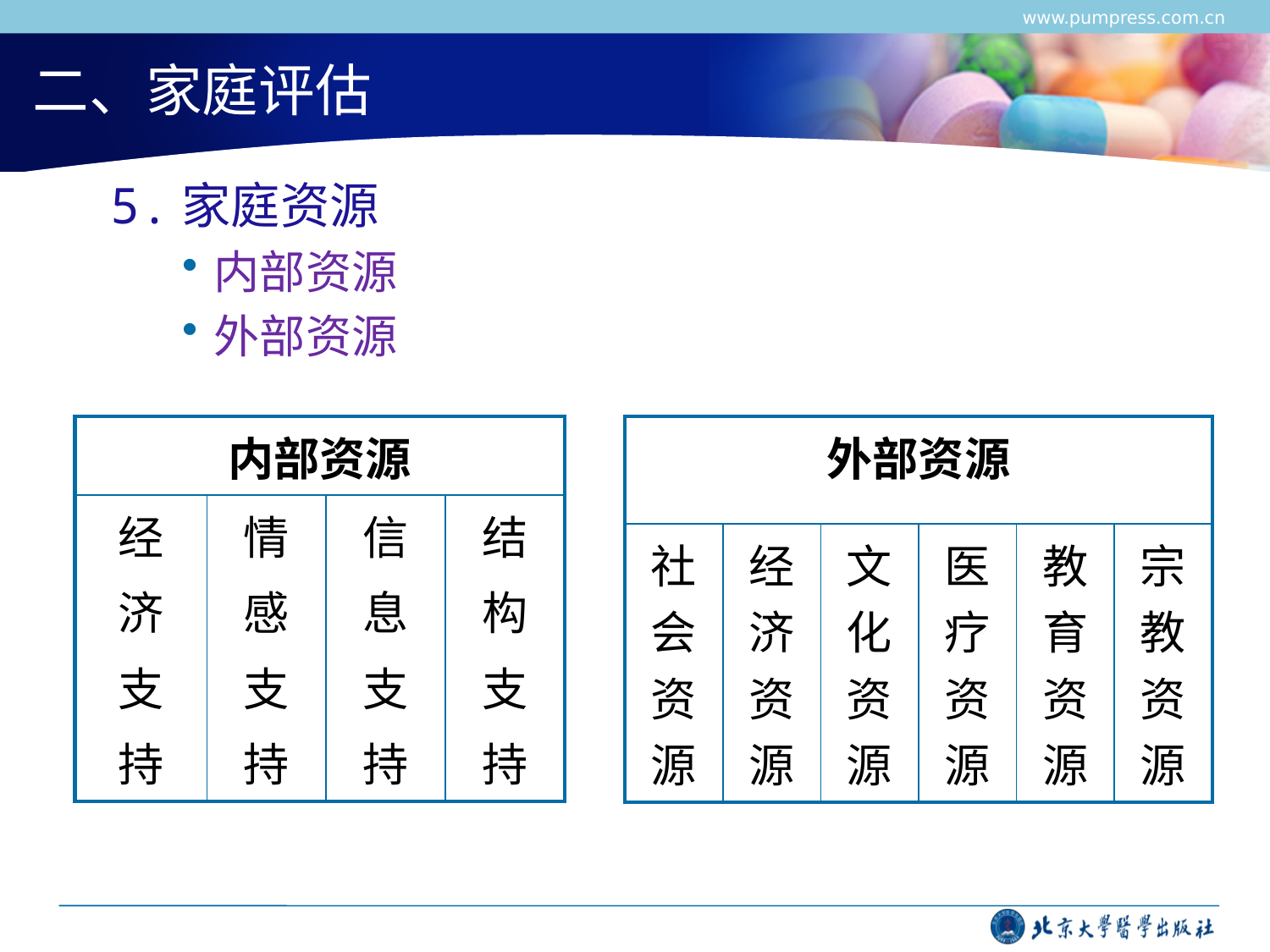

www.pumpress.com.cn
# 二、家庭评估
5.家庭资源
内部资源
外部资源
| 内部资源 |  |  |  |
| --- | --- | --- | --- |
| 经 济 支 持 | 情 感 支 持 | 信 息 支 持 | 结 构 支 持 |
| 外部资源 |  |  |  |  |  |
| --- | --- | --- | --- | --- | --- |
| 社会资源 | 经济资源 | 文化资源 | 医疗资源 | 教育资源 | 宗教资源 |